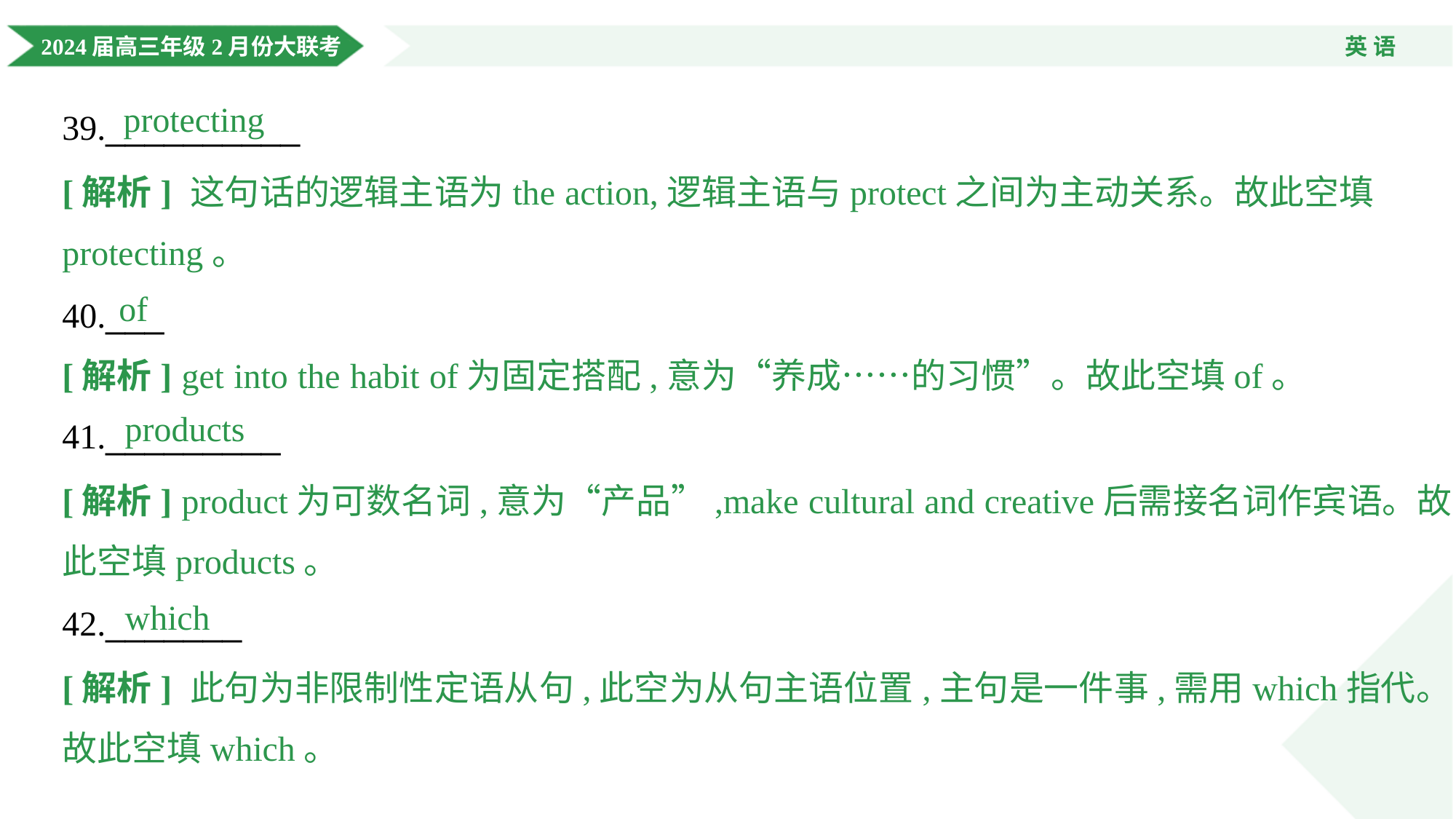

protecting
39.__________
[解析] 这句话的逻辑主语为the action,逻辑主语与protect之间为主动关系。故此空填
protecting。
of
40.___
[解析] get into the habit of为固定搭配,意为“养成……的习惯”。故此空填of。
products
41._________
[解析] product为可数名词,意为“产品”,make cultural and creative后需接名词作宾语。故
此空填products。
which
42._______
[解析] 此句为非限制性定语从句,此空为从句主语位置,主句是一件事,需用which指代。
故此空填which。